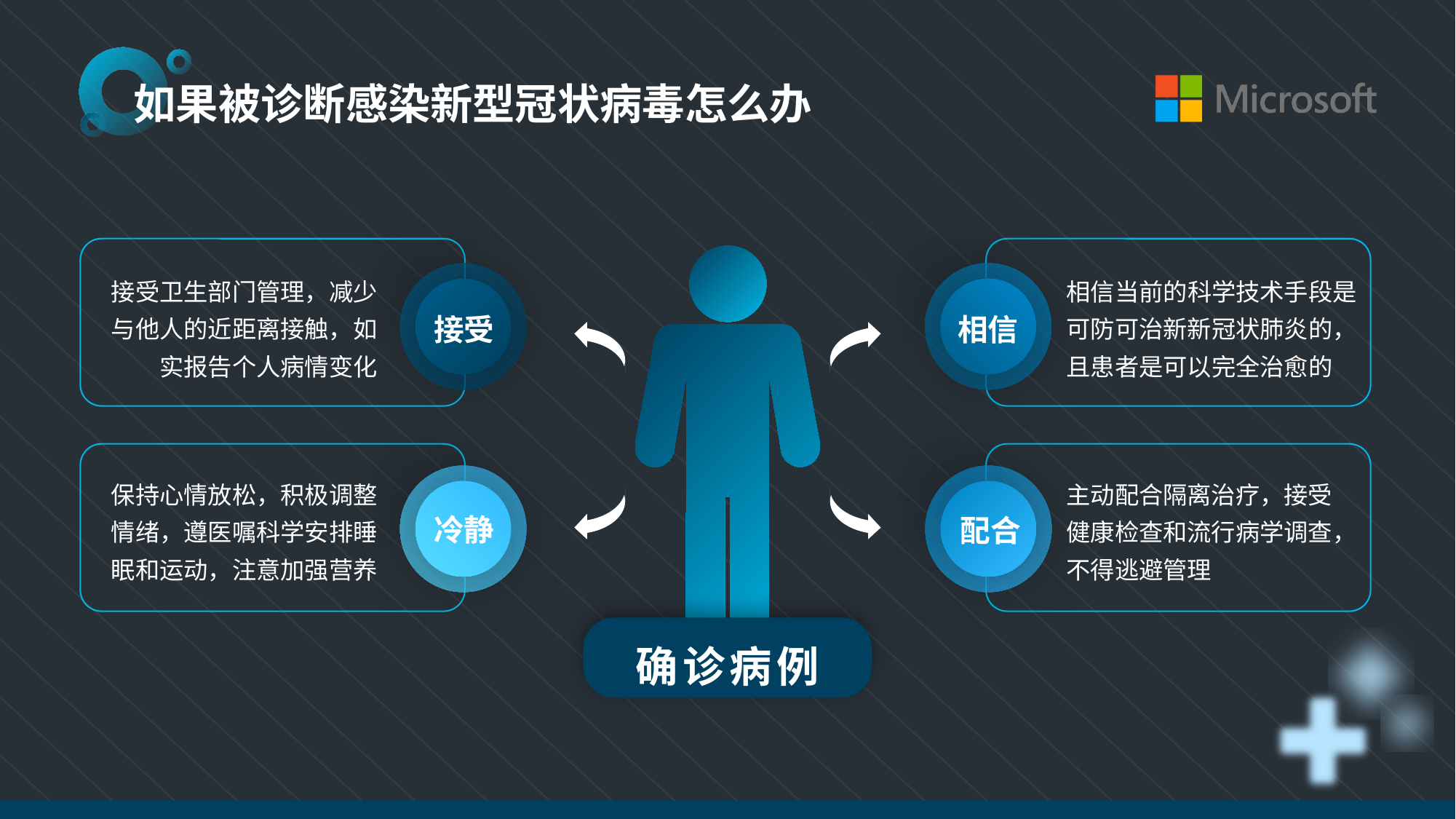

如果被诊断感染新型冠状病毒怎么办

接受卫生部门管理，减少与他人的近距离接触，如实报告个人病情变化
相信当前的科学技术手段是可防可治新新冠状肺炎的，且患者是可以完全治愈的

相信

接受

保持心情放松，积极调整情绪，遵医嘱科学安排睡眠和运动，注意加强营养
主动配合隔离治疗，接受健康检查和流行病学调查，不得逃避管理

冷静

配合

确诊病例